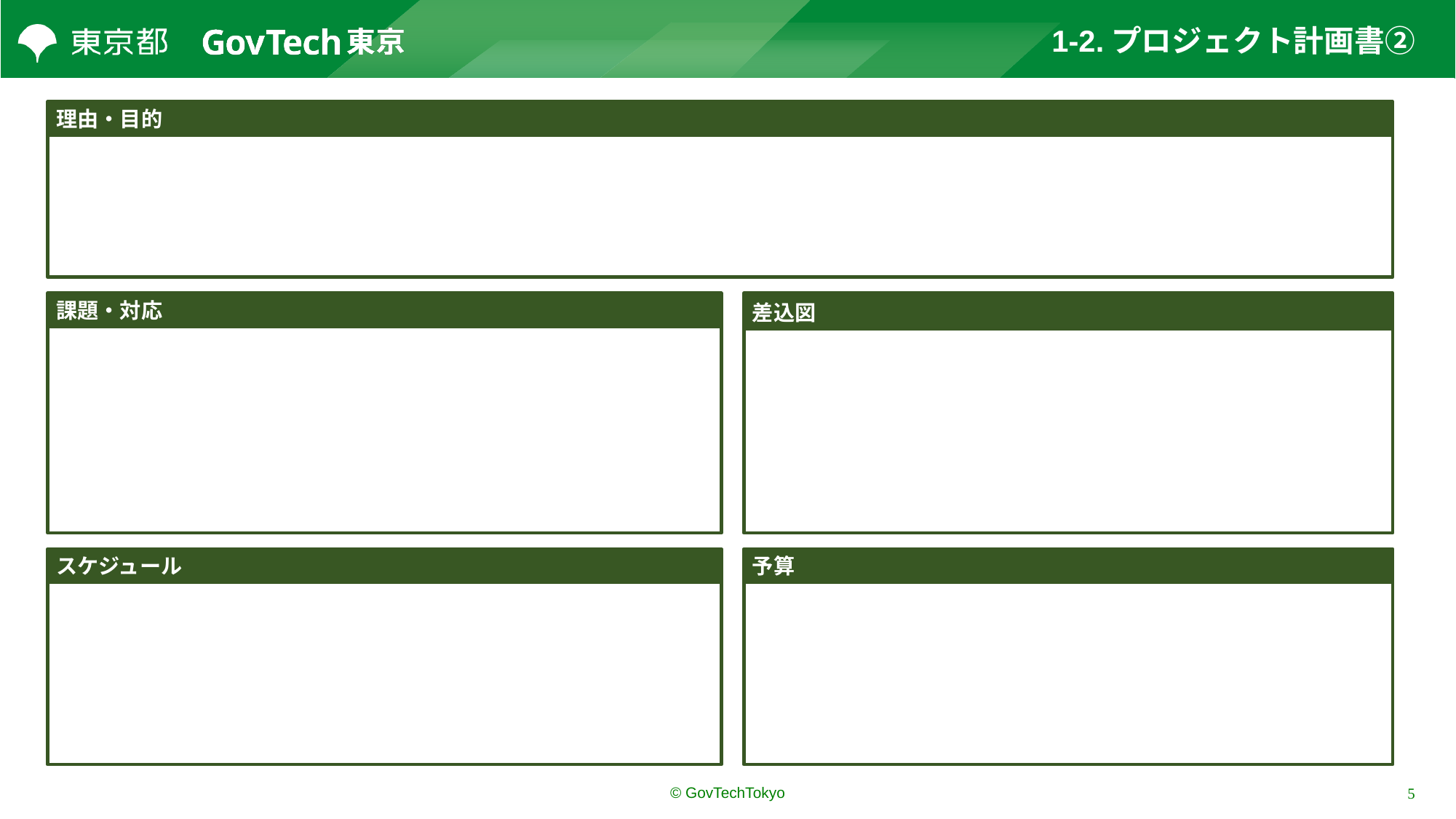

# 1-2.プロジェクト計画書②
理由・目的

課題・対応

差込図
差込図
スケジュール

予算

© GovTechTokyo
5